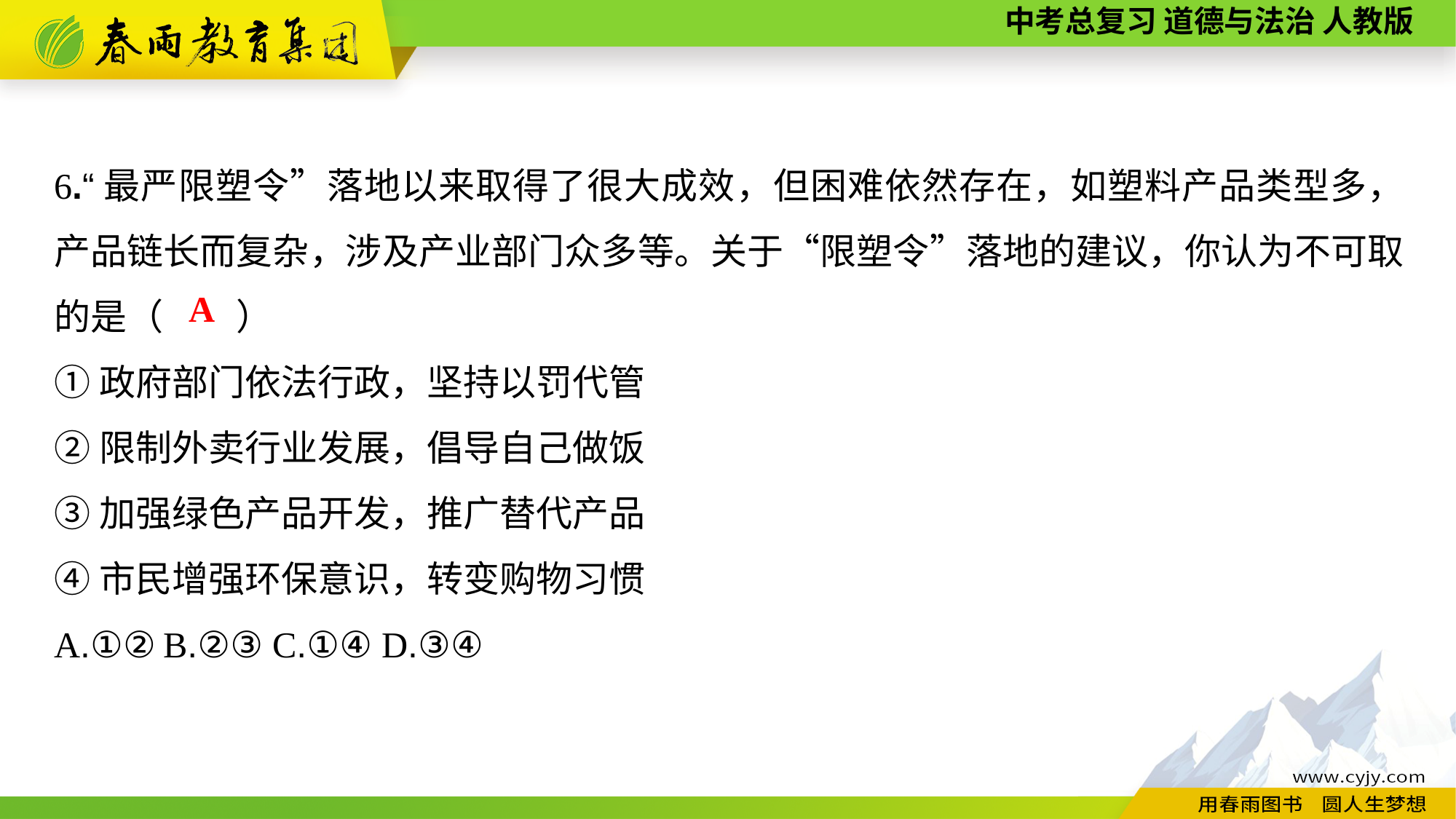

6.“最严限塑令”落地以来取得了很大成效，但困难依然存在，如塑料产品类型多，产品链长而复杂，涉及产业部门众多等。关于“限塑令”落地的建议，你认为不可取的是（　　）
①政府部门依法行政，坚持以罚代管
②限制外卖行业发展，倡导自己做饭
③加强绿色产品开发，推广替代产品
④市民增强环保意识，转变购物习惯
A.①②	B.②③	C.①④	D.③④
A